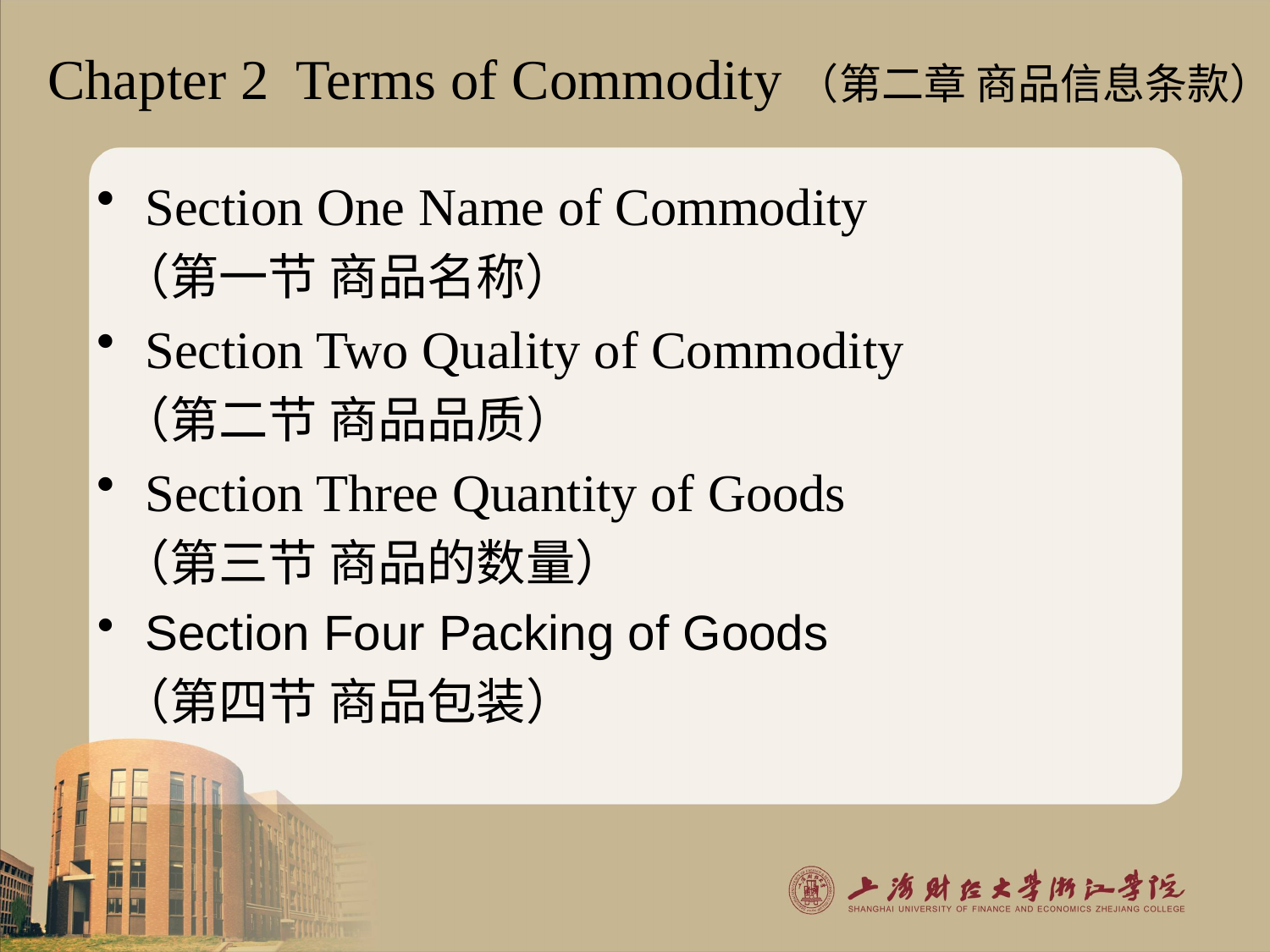

Chapter 2  Terms of Commodity（第二章 商品信息条款）
Section One Name of Commodity
 （第一节 商品名称）
Section Two Quality of Commodity
 （第二节 商品品质）
Section Three Quantity of Goods
 （第三节 商品的数量）
Section Four Packing of Goods
 （第四节 商品包装）